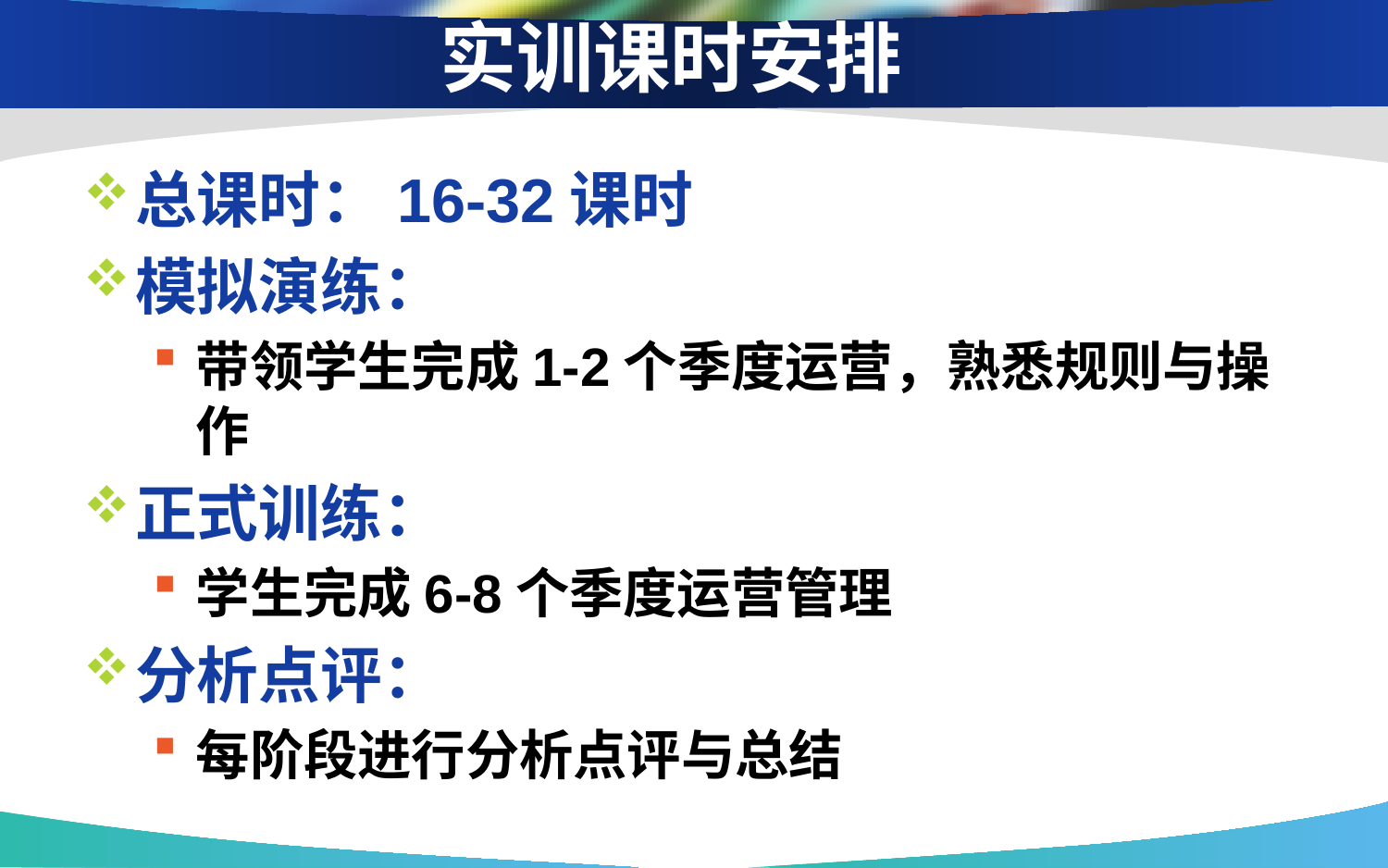

# 实训课时安排
总课时：16-32课时
模拟演练：
带领学生完成1-2个季度运营，熟悉规则与操作
正式训练：
学生完成6-8个季度运营管理
分析点评：
每阶段进行分析点评与总结